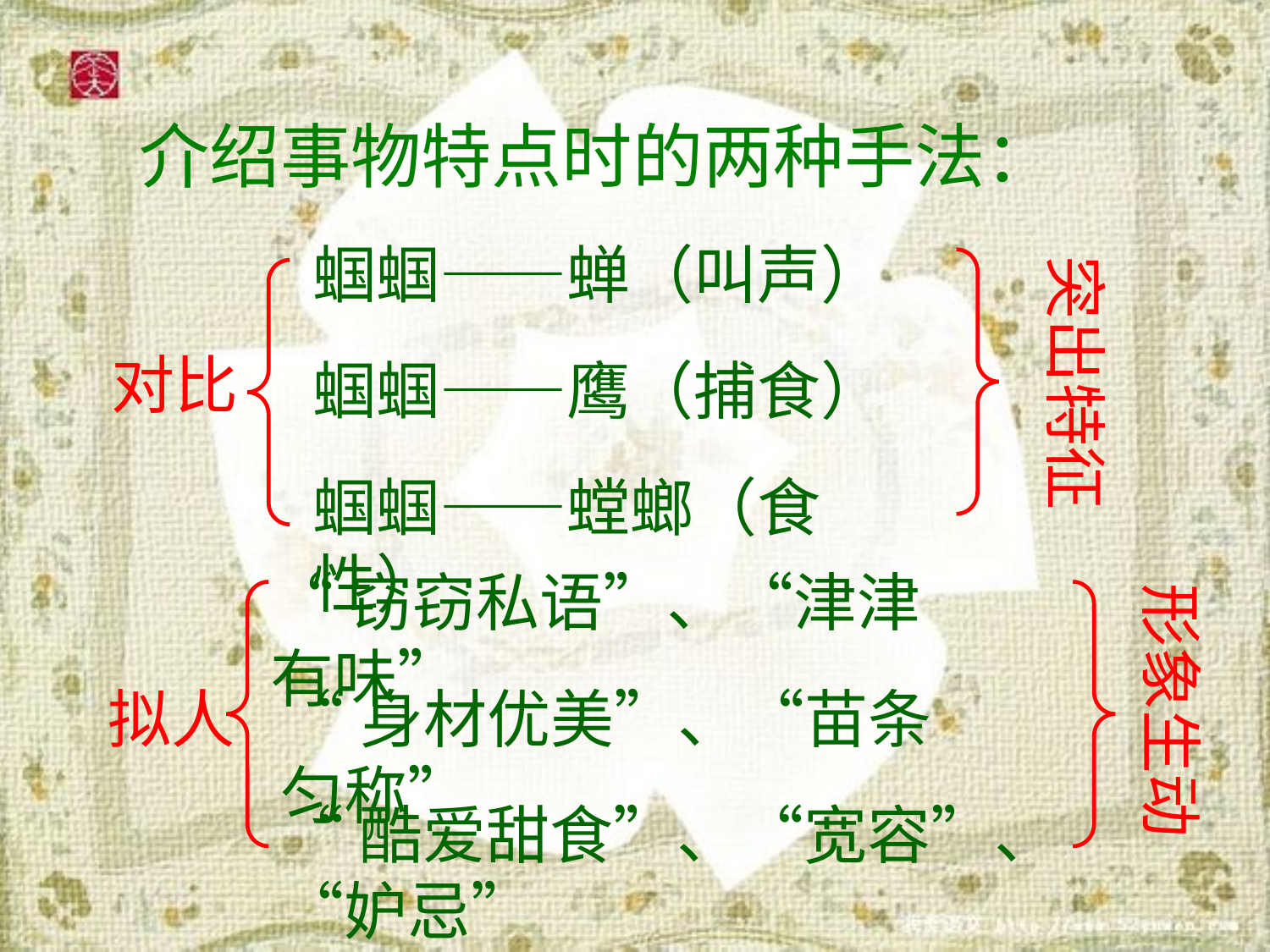

介绍事物特点时的两种手法：
蝈蝈——蝉（叫声）

突出特征

对比
蝈蝈——鹰（捕食）
蝈蝈——螳螂（食性）
“窃窃私语”、“津津有味”
形象生动

拟人
“身材优美”、“苗条匀称”
“酷爱甜食”、“宽容”、“妒忌”